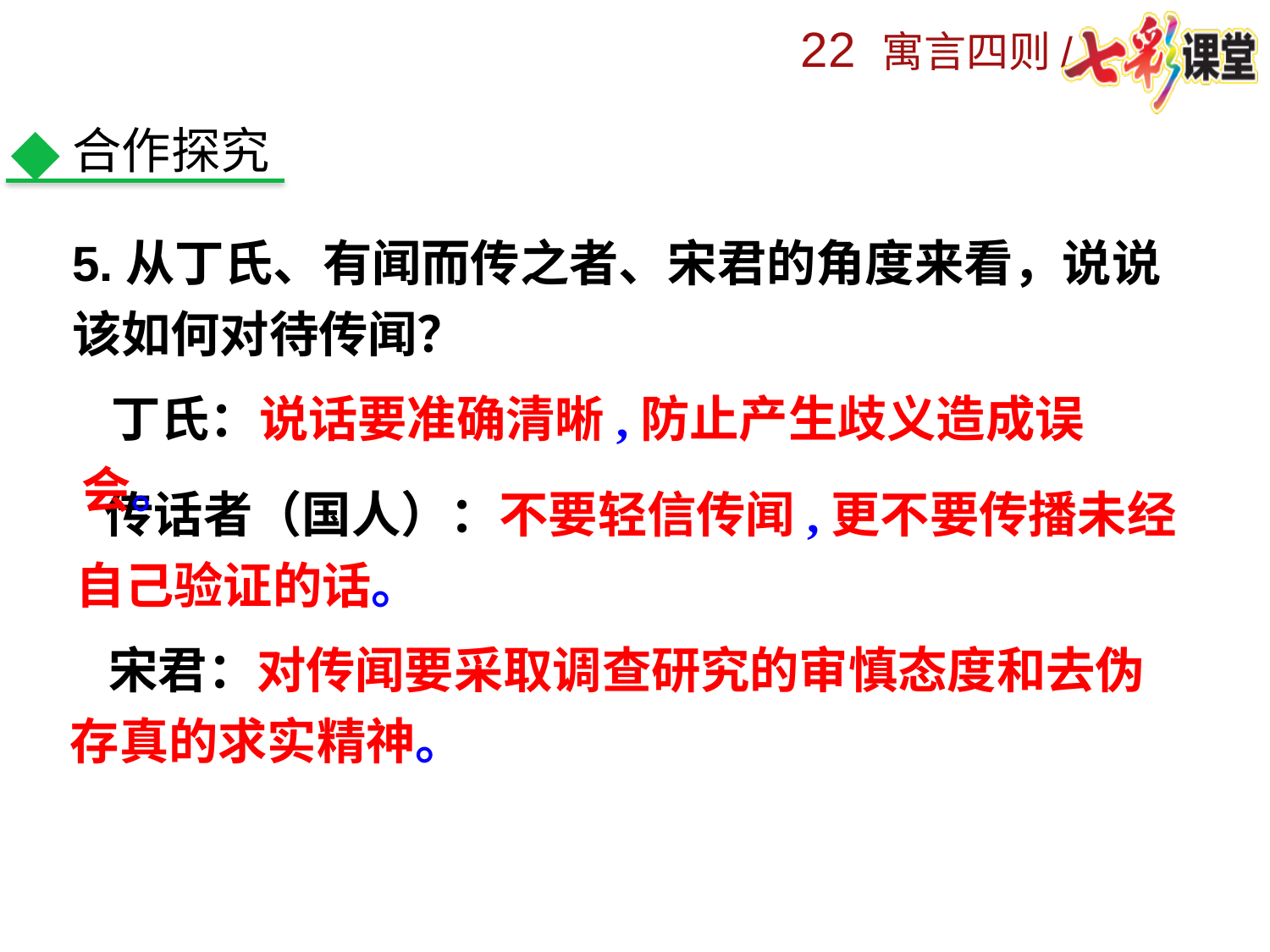

合作探究

5.从丁氏、有闻而传之者、宋君的角度来看，说说该如何对待传闻？
  丁氏：说话要准确清晰,防止产生歧义造成误会。
  传话者（国人）：不要轻信传闻,更不要传播未经自己验证的话。
   宋君：对传闻要采取调查研究的审慎态度和去伪存真的求实精神。